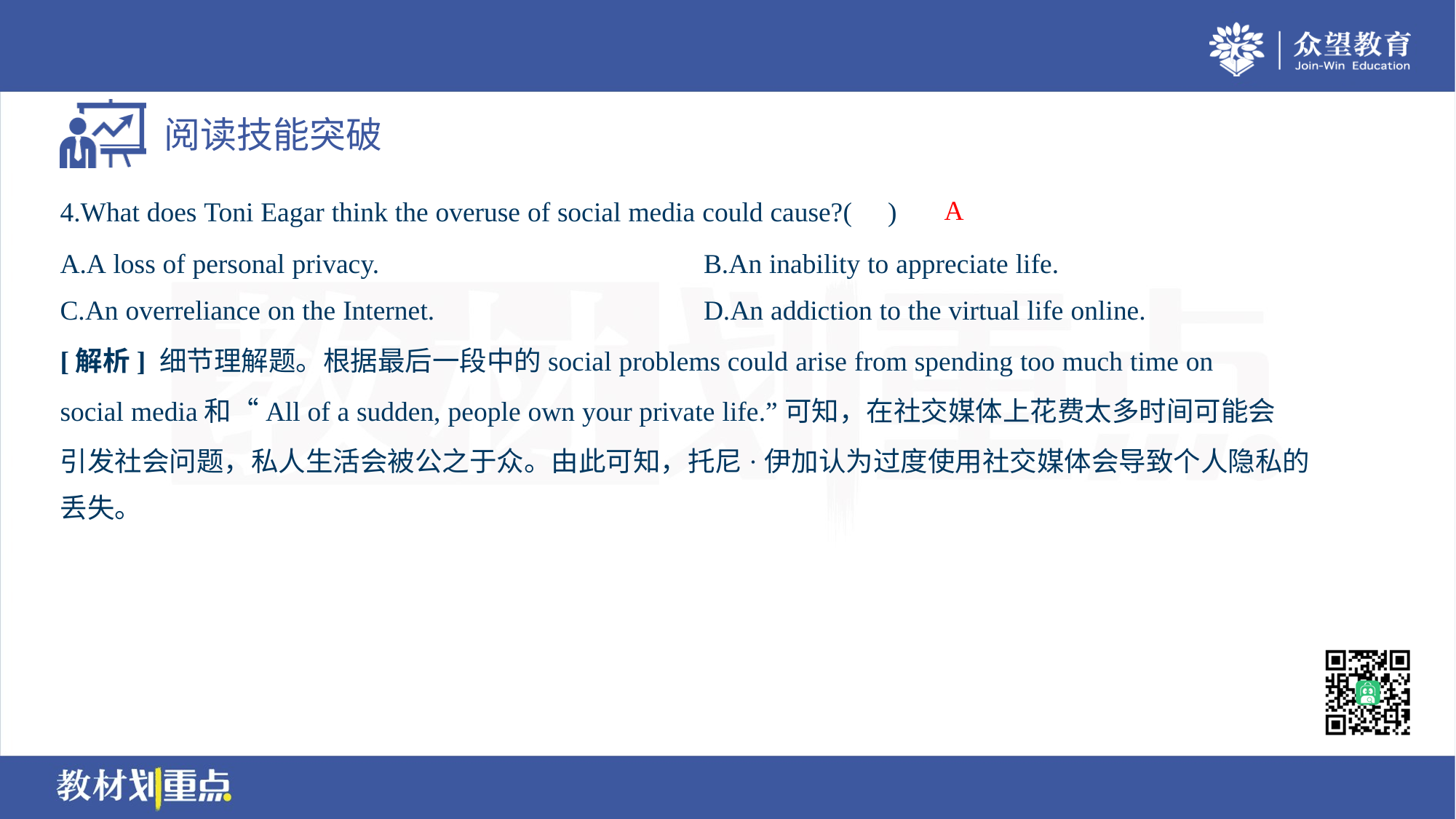

A
4.What does Toni Eagar think the overuse of social media could cause?(     )
A.A loss of personal privacy.	B.An inability to appreciate life.
C.An overreliance on the Internet.	D.An addiction to the virtual life online.
[解析] 细节理解题。根据最后一段中的social problems could arise from spending too much time on
social media和“All of a sudden, people own your private life.”可知，在社交媒体上花费太多时间可能会
引发社会问题，私人生活会被公之于众。由此可知，托尼·伊加认为过度使用社交媒体会导致个人隐私的
丢失。